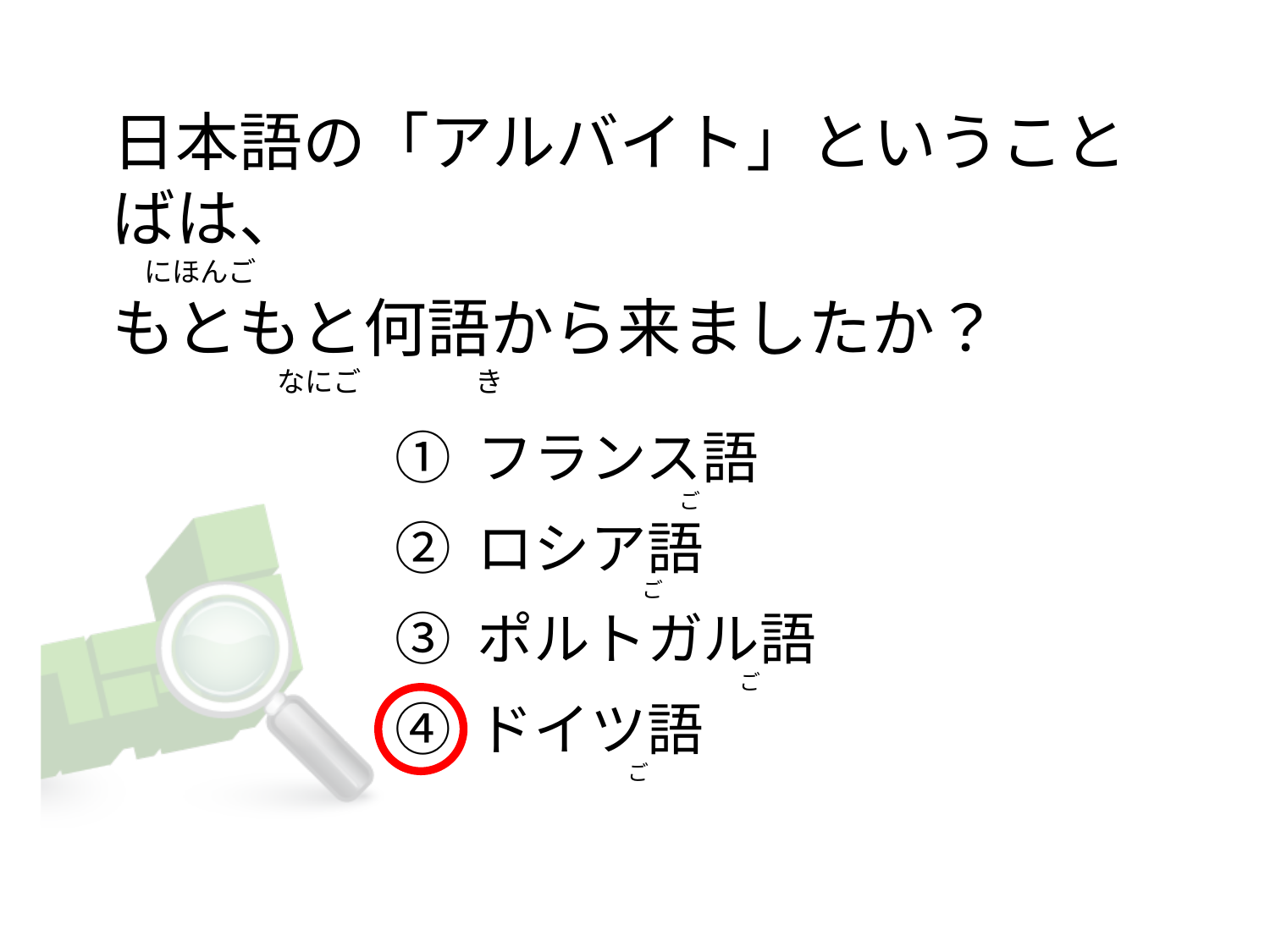

# 日本語の「アルバイト」ということばは、      にほんご もともと何語から来ましたか？                           なにご                  き
① フランス語
② ロシア語
③ ポルトガル語
④ ドイツ語
                                           ご
                                   ご
                                                        ご

                                ご